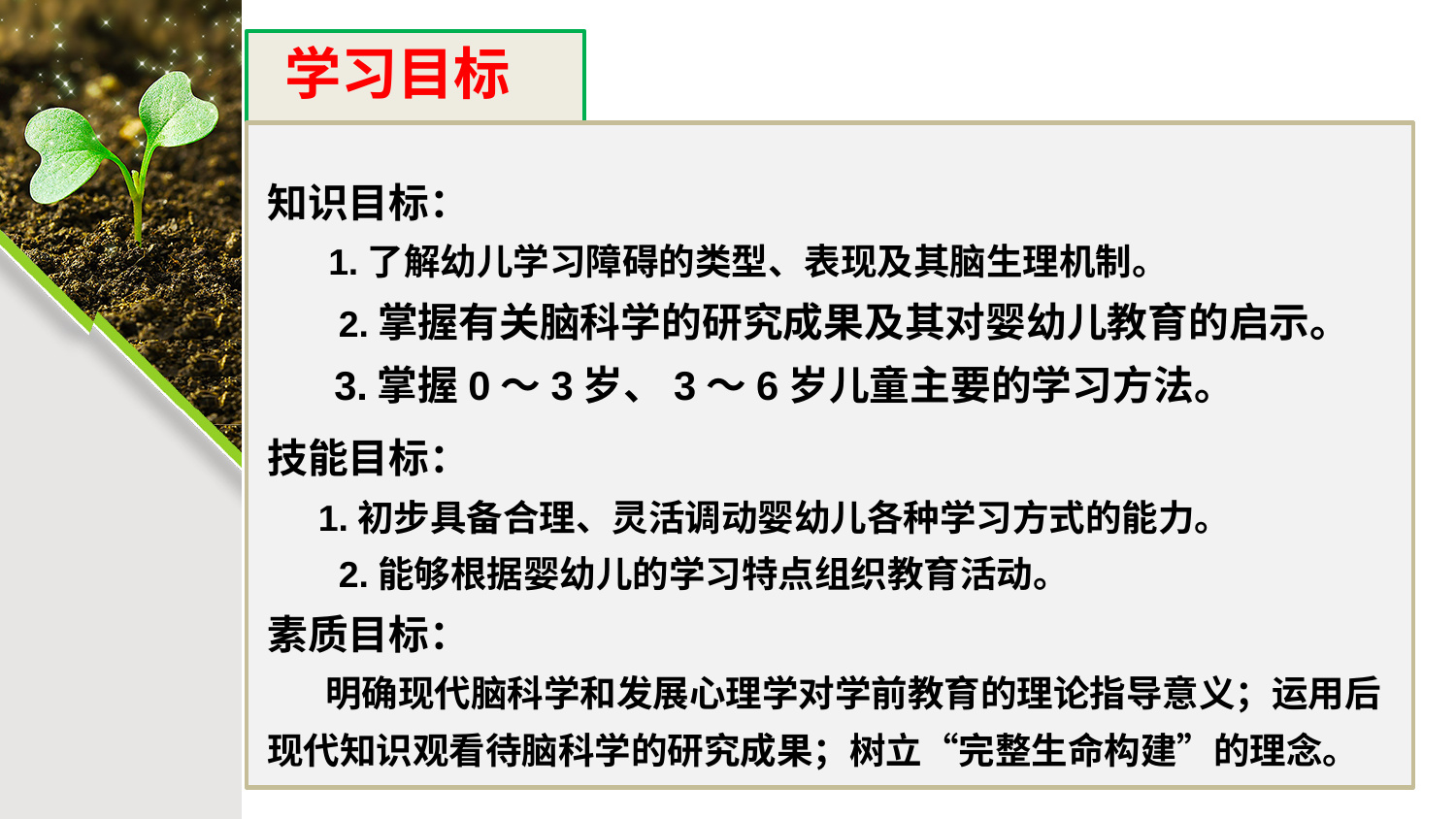

学习目标

知识目标：
      1.了解幼儿学习障碍的类型、表现及其脑生理机制。
       2.掌握有关脑科学的研究成果及其对婴幼儿教育的启示。
      3.掌握0～3岁、3～6岁儿童主要的学习方法。
技能目标：
     1.初步具备合理、灵活调动婴幼儿各种学习方式的能力。
       2.能够根据婴幼儿的学习特点组织教育活动。
素质目标：
      明确现代脑科学和发展心理学对学前教育的理论指导意义；运用后
现代知识观看待脑科学的研究成果；树立“完整生命构建”的理念。